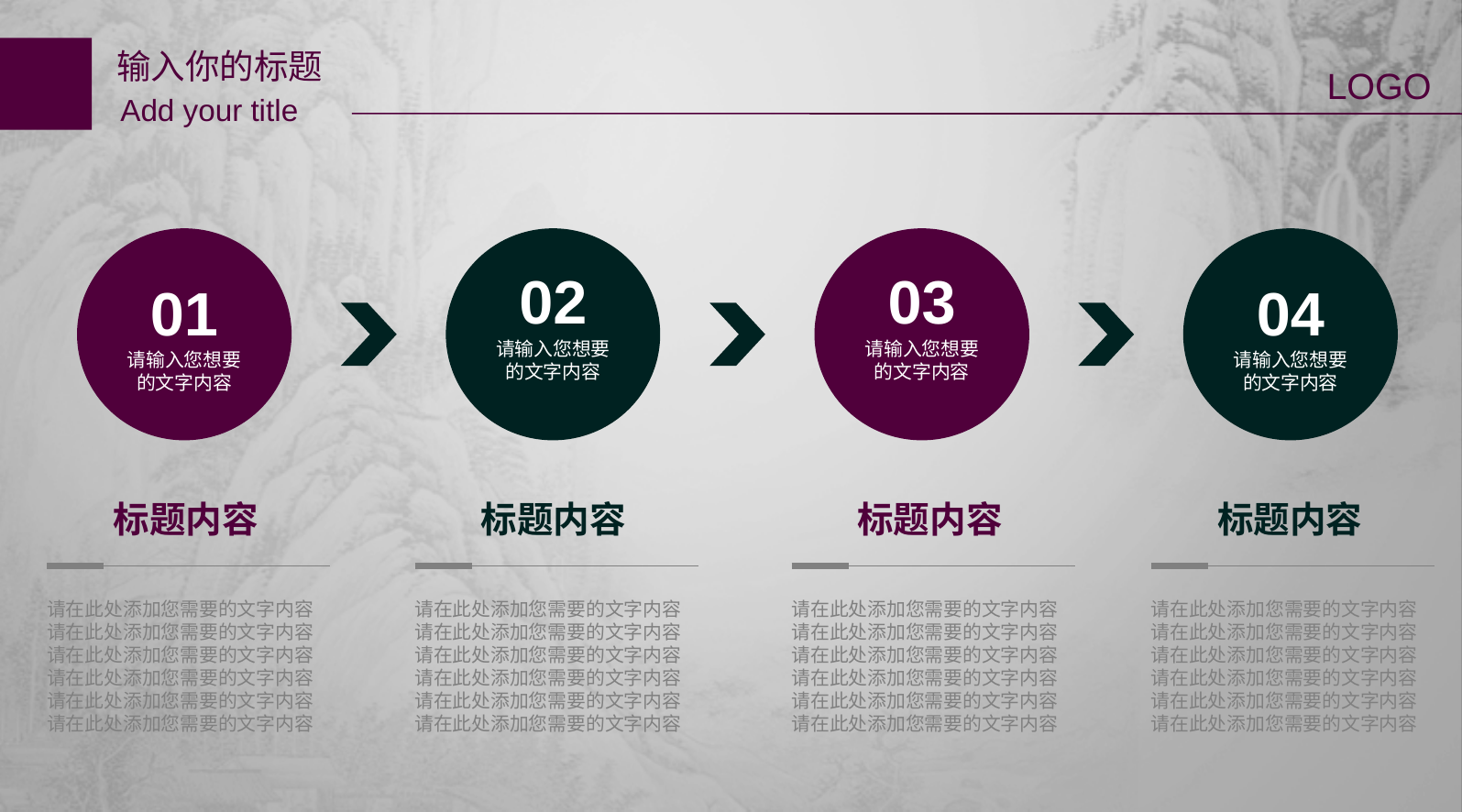

01
请输入您想要的文字内容
02
请输入您想要的文字内容

03
请输入您想要的文字内容

04
请输入您想要的文字内容

标题内容
标题内容
标题内容
标题内容
请在此处添加您需要的文字内容请在此处添加您需要的文字内容请在此处添加您需要的文字内容请在此处添加您需要的文字内容
请在此处添加您需要的文字内容
请在此处添加您需要的文字内容

请在此处添加您需要的文字内容请在此处添加您需要的文字内容请在此处添加您需要的文字内容请在此处添加您需要的文字内容
请在此处添加您需要的文字内容
请在此处添加您需要的文字内容

请在此处添加您需要的文字内容请在此处添加您需要的文字内容请在此处添加您需要的文字内容请在此处添加您需要的文字内容
请在此处添加您需要的文字内容
请在此处添加您需要的文字内容

请在此处添加您需要的文字内容请在此处添加您需要的文字内容请在此处添加您需要的文字内容请在此处添加您需要的文字内容
请在此处添加您需要的文字内容
请在此处添加您需要的文字内容